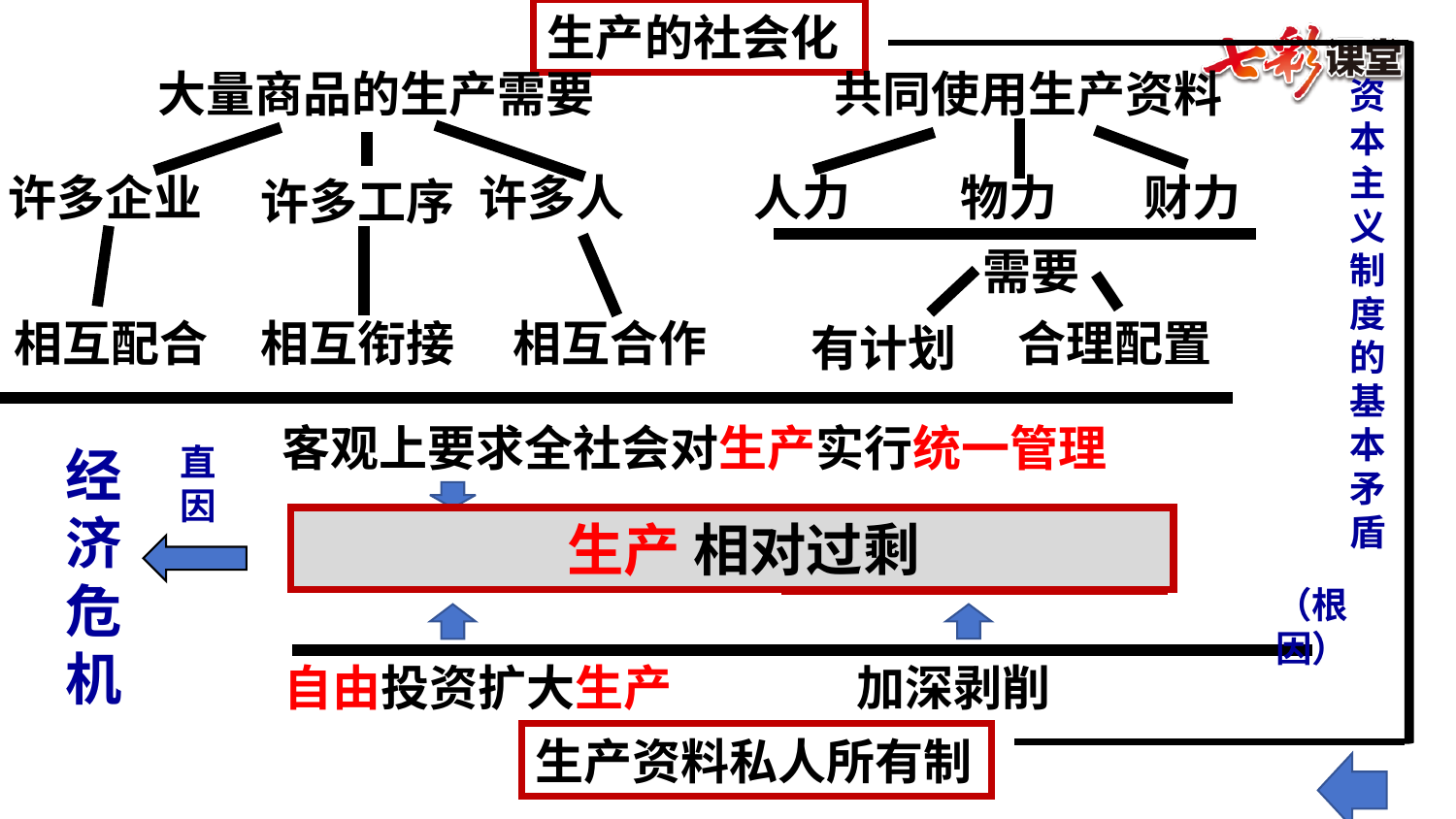

生产的社会化

大量商品的生产需要
共同使用生产资料
资本主义制度的基本矛盾
许多企业
许多人
人力
物力
财力
许多工序
需要
相互配合
相互衔接
相互合作
合理配置
有计划
客观上要求全社会对生产实行统一管理
经济危机
直因

 生产 相对过剩
    生产盲目扩大
 工人工资低下

（根因）

自由投资扩大生产

加深剥削
生产资料私人所有制